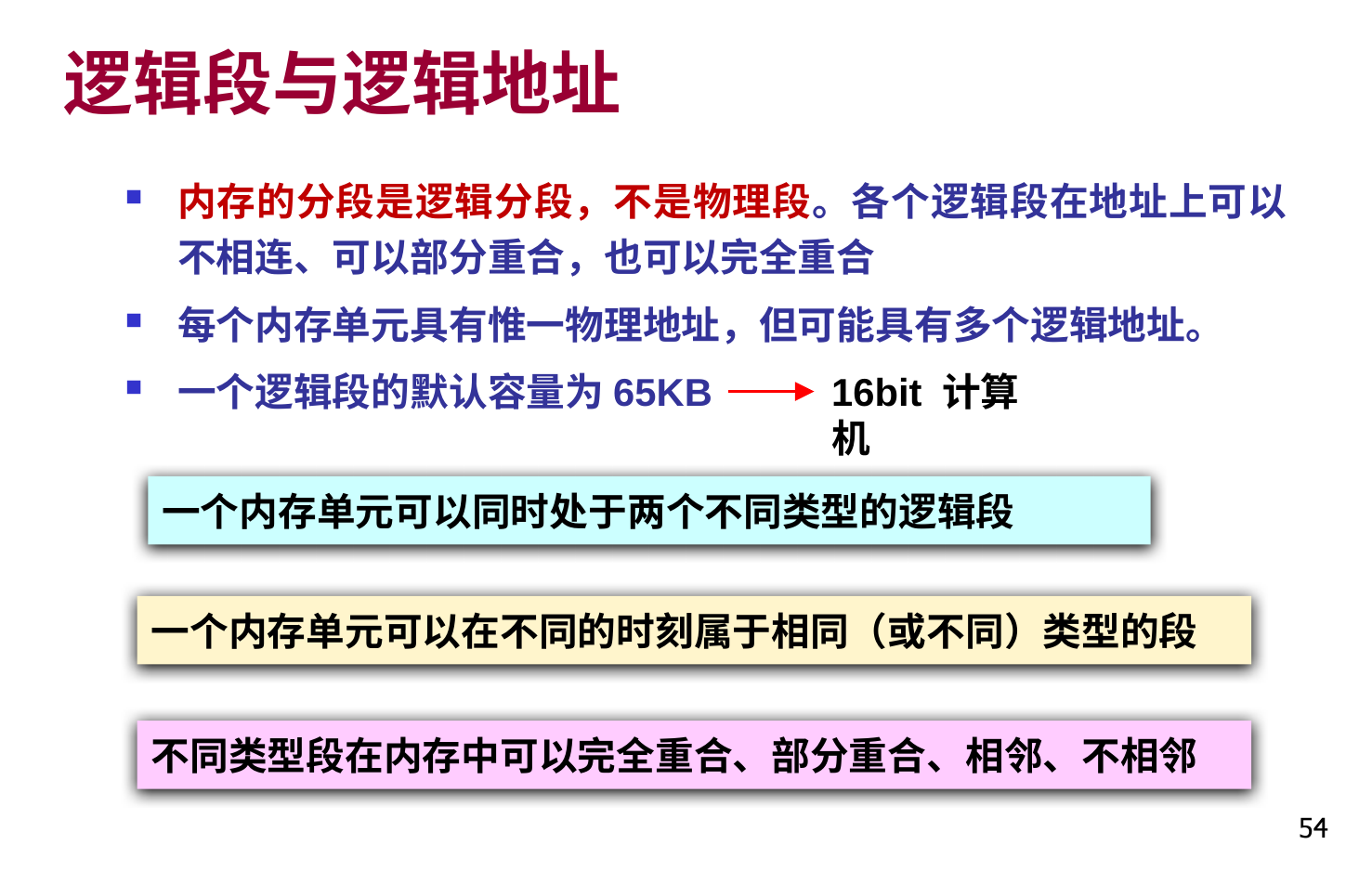

# 逻辑段与逻辑地址
内存的分段是逻辑分段，不是物理段。各个逻辑段在地址上可以不相连、可以部分重合，也可以完全重合
每个内存单元具有惟一物理地址，但可能具有多个逻辑地址。
一个逻辑段的默认容量为65KB
16bit 计算机
一个内存单元可以同时处于两个不同类型的逻辑段
一个内存单元可以在不同的时刻属于相同（或不同）类型的段
不同类型段在内存中可以完全重合、部分重合、相邻、不相邻
54